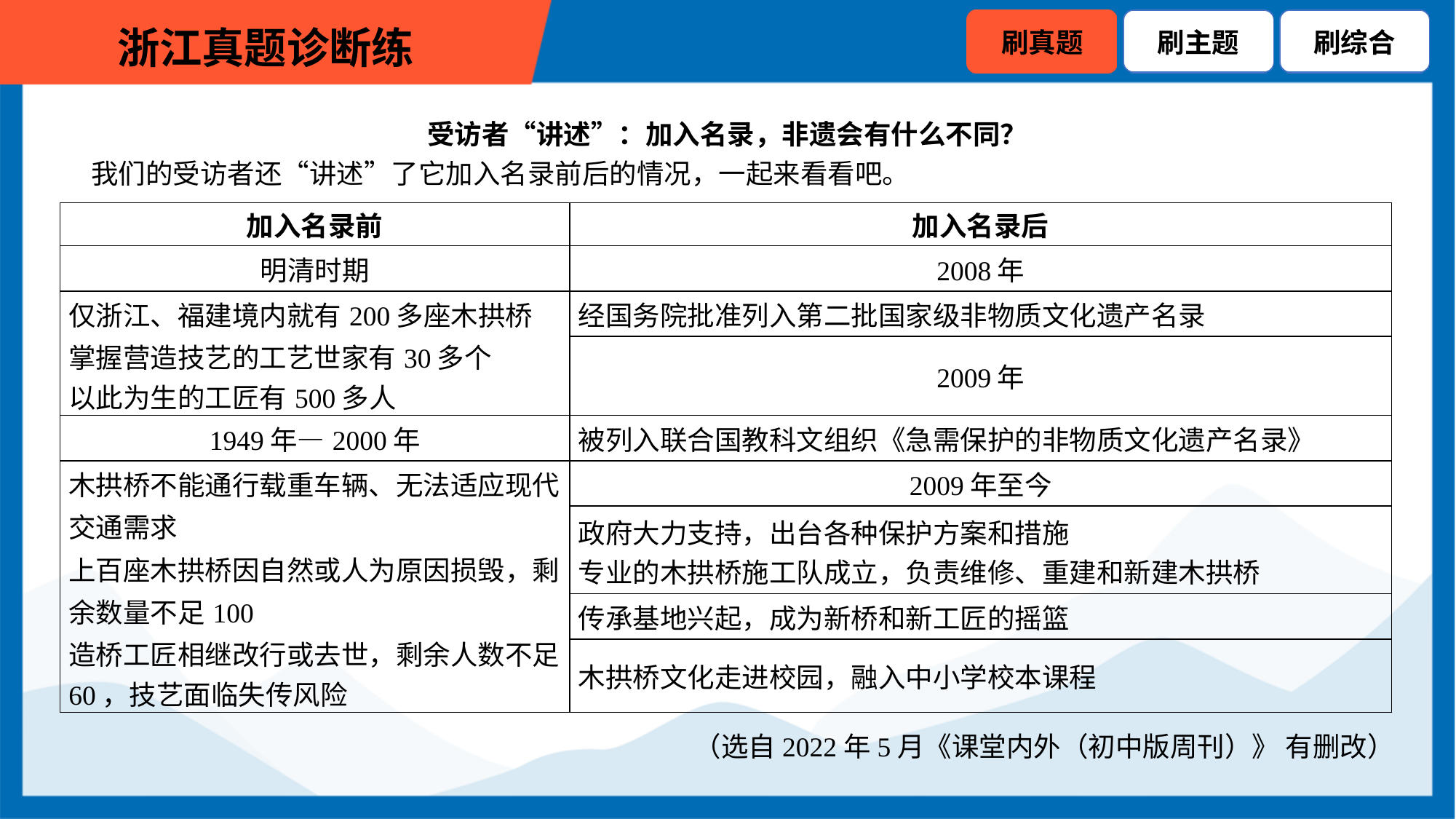

受访者“讲述”：加入名录，非遗会有什么不同？
    我们的受访者还“讲述”了它加入名录前后的情况，一起来看看吧。
| 加入名录前 | 加入名录后 |
| --- | --- |
| 明清时期 | 2008年 |
| 仅浙江、福建境内就有200多座木拱桥 掌握营造技艺的工艺世家有30多个 以此为生的工匠有500多人 | 经国务院批准列入第二批国家级非物质文化遗产名录 |
|  | 2009年 |
| 1949年—2000年 | 被列入联合国教科文组织《急需保护的非物质文化遗产名录》 |
| 木拱桥不能通行载重车辆、无法适应现代 交通需求 上百座木拱桥因自然或人为原因损毁，剩 余数量不足100 造桥工匠相继改行或去世，剩余人数不足 60，技艺面临失传风险 | 2009年至今 |
|  | 政府大力支持，出台各种保护方案和措施 专业的木拱桥施工队成立，负责维修、重建和新建木拱桥 |
|  | 传承基地兴起，成为新桥和新工匠的摇篮 |
|  | 木拱桥文化走进校园，融入中小学校本课程 |
（选自2022年5月《课堂内外（初中版周刊）》 有删改）